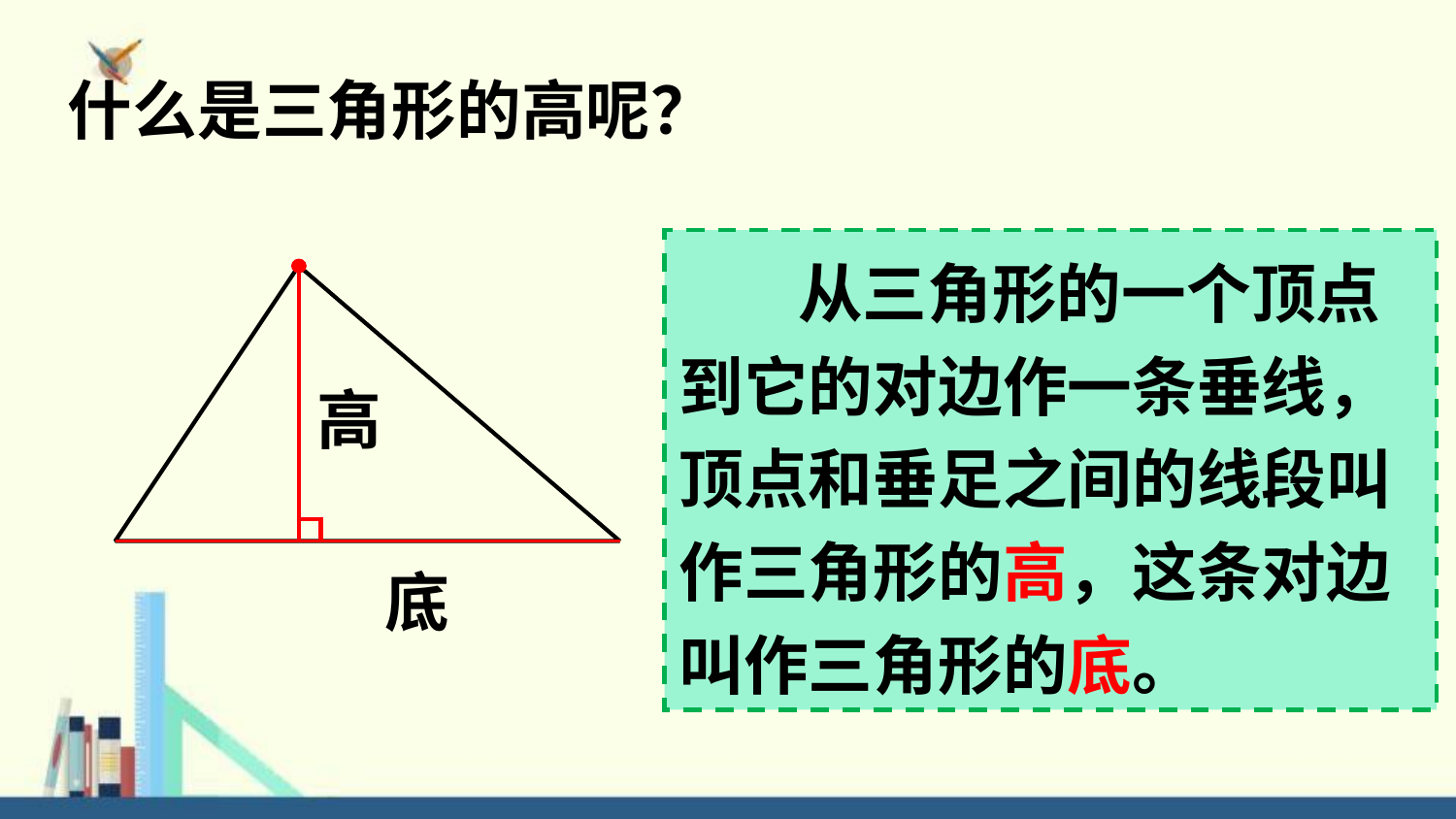

什么是三角形的高呢？
       从三角形的一个顶点到它的对边作一条垂线，顶点和垂足之间的线段叫作三角形的高，这条对边叫作三角形的底。

高

底